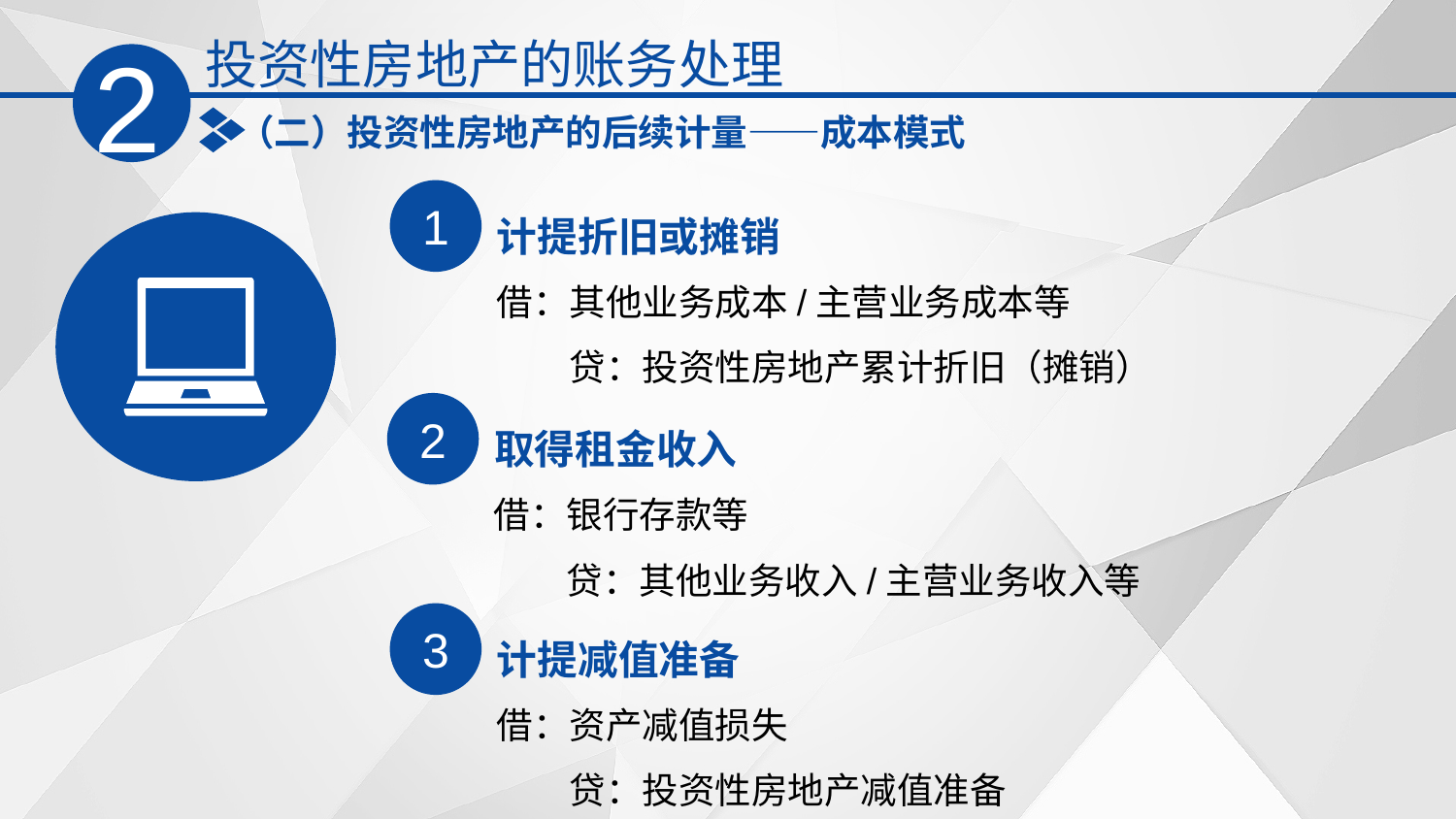

投资性房地产的账务处理
2

（二）投资性房地产的后续计量——成本模式

1
计提折旧或摊销

借：其他业务成本/主营业务成本等
　　贷：投资性房地产累计折旧（摊销）
2
取得租金收入
借：银行存款等
　　贷：其他业务收入/主营业务收入等
3
计提减值准备
借：资产减值损失
　　贷：投资性房地产减值准备